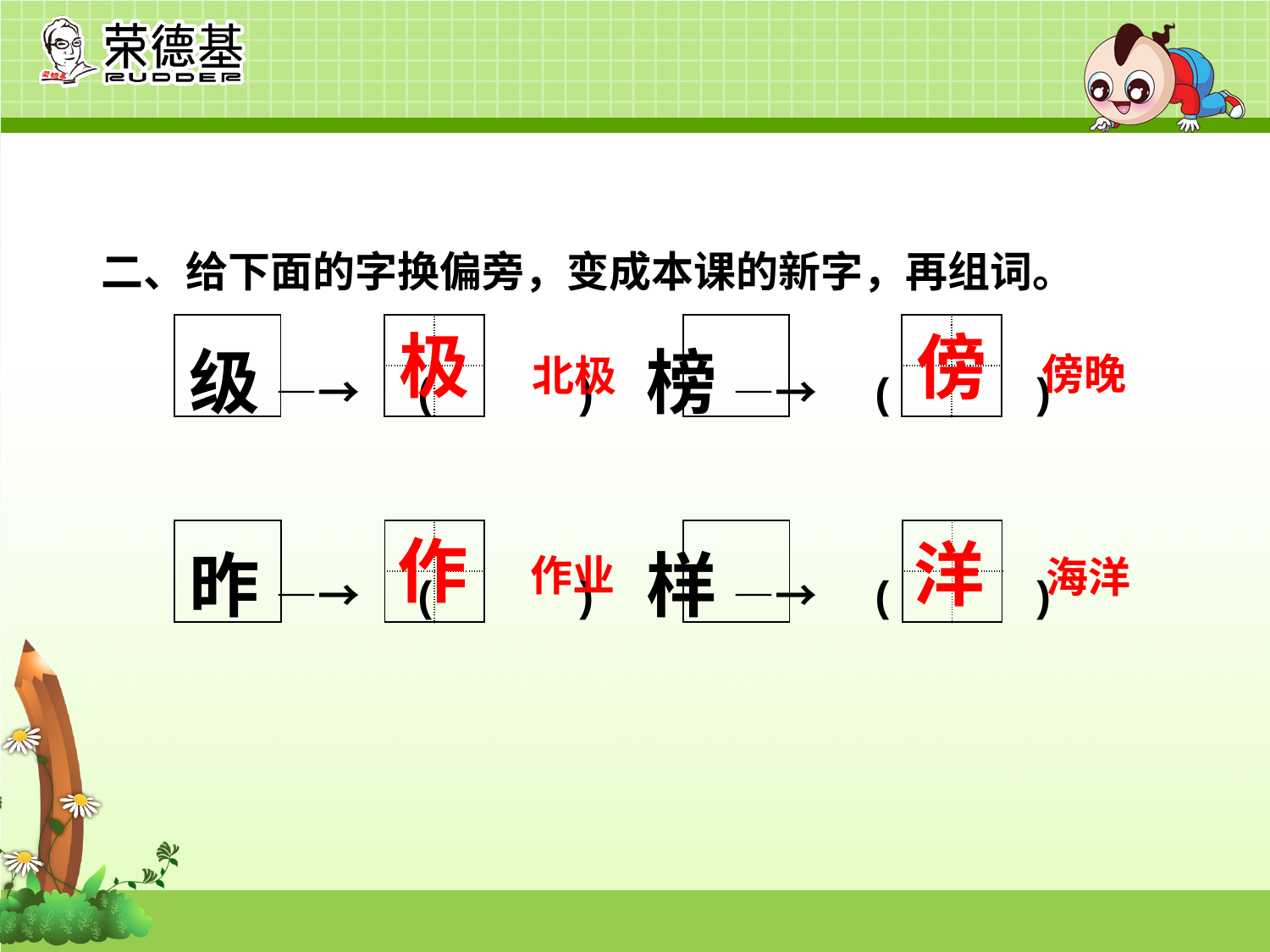

二、给下面的字换偏旁，变成本课的新字，再组词。
级 ―→     (　　　)　榜 ―→     (　　　)

昨 ―→     (　　　)　样 ―→     (　　　)
|  |  |
| --- | --- |
|  |  |
|  |  |
| --- | --- |
|  |  |
|  |  |
| --- | --- |
|  |  |
|  |  |
| --- | --- |
|  |  |
极
傍
傍晚
北极
|  |  |
| --- | --- |
|  |  |
|  |  |
| --- | --- |
|  |  |
|  |  |
| --- | --- |
|  |  |
|  |  |
| --- | --- |
|  |  |
作
洋
作业
海洋